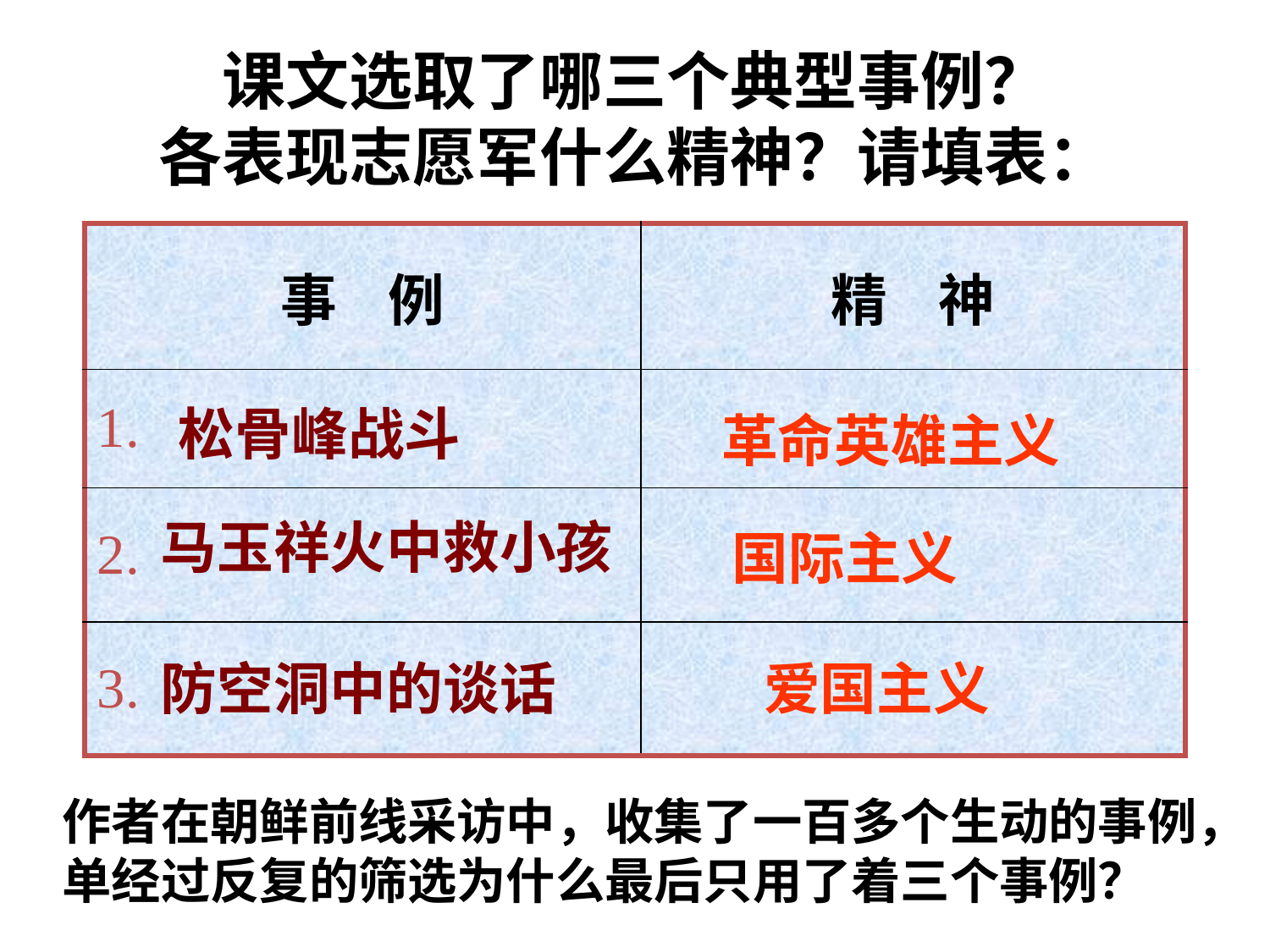

课文选取了哪三个典型事例？
各表现志愿军什么精神？请填表：

| 事 例 | 精 神 |
| --- | --- |
| 1. |  |
| 2. |  |
| 3. |  |
松骨峰战斗
革命英雄主义
马玉祥火中救小孩
国际主义

爱国主义
防空洞中的谈话
作者在朝鲜前线采访中，收集了一百多个生动的事例，单经过反复的筛选为什么最后只用了着三个事例？